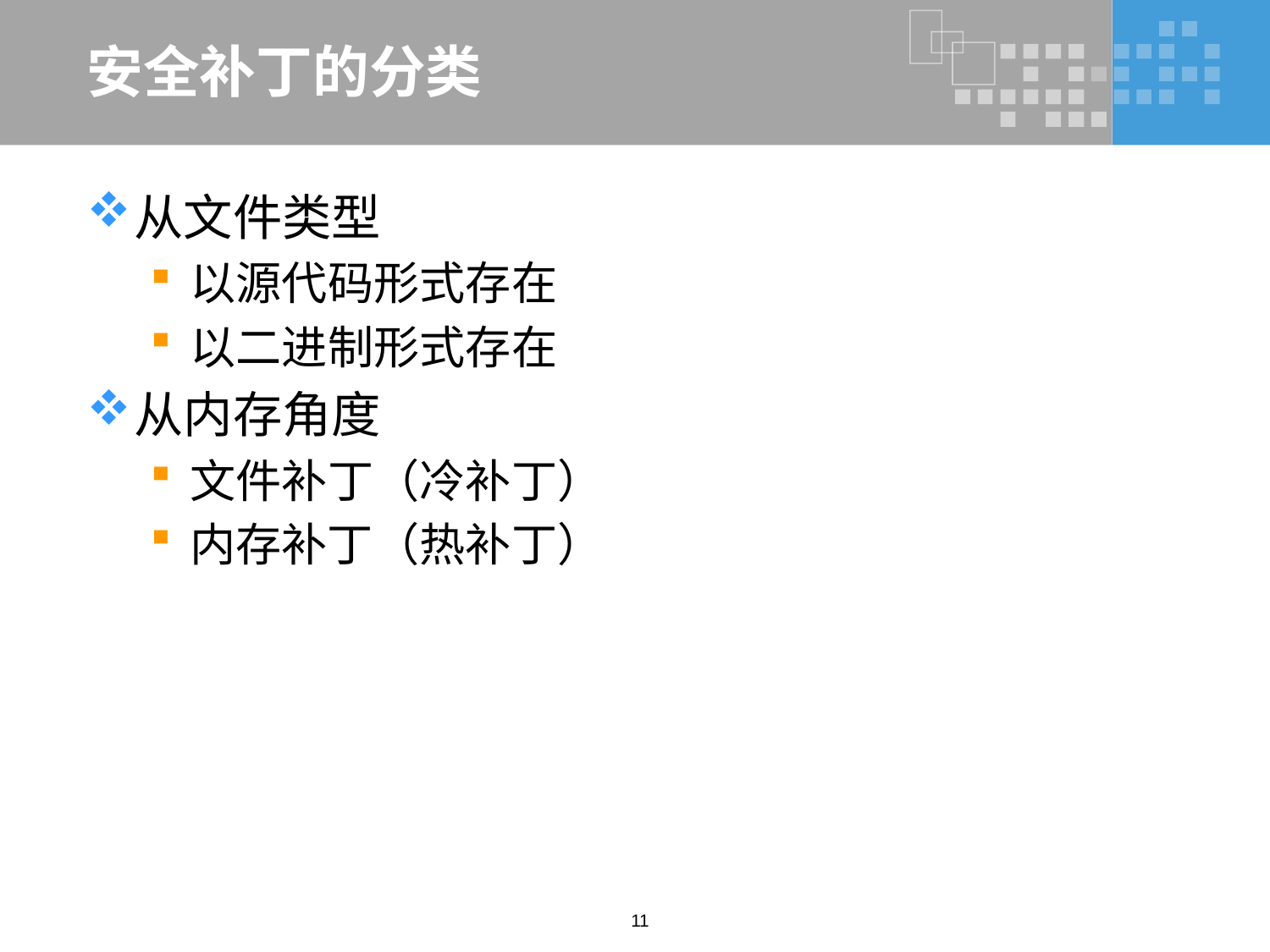

# 安全补丁的分类
从文件类型
以源代码形式存在
以二进制形式存在
从内存角度
文件补丁（冷补丁）
内存补丁（热补丁）
11